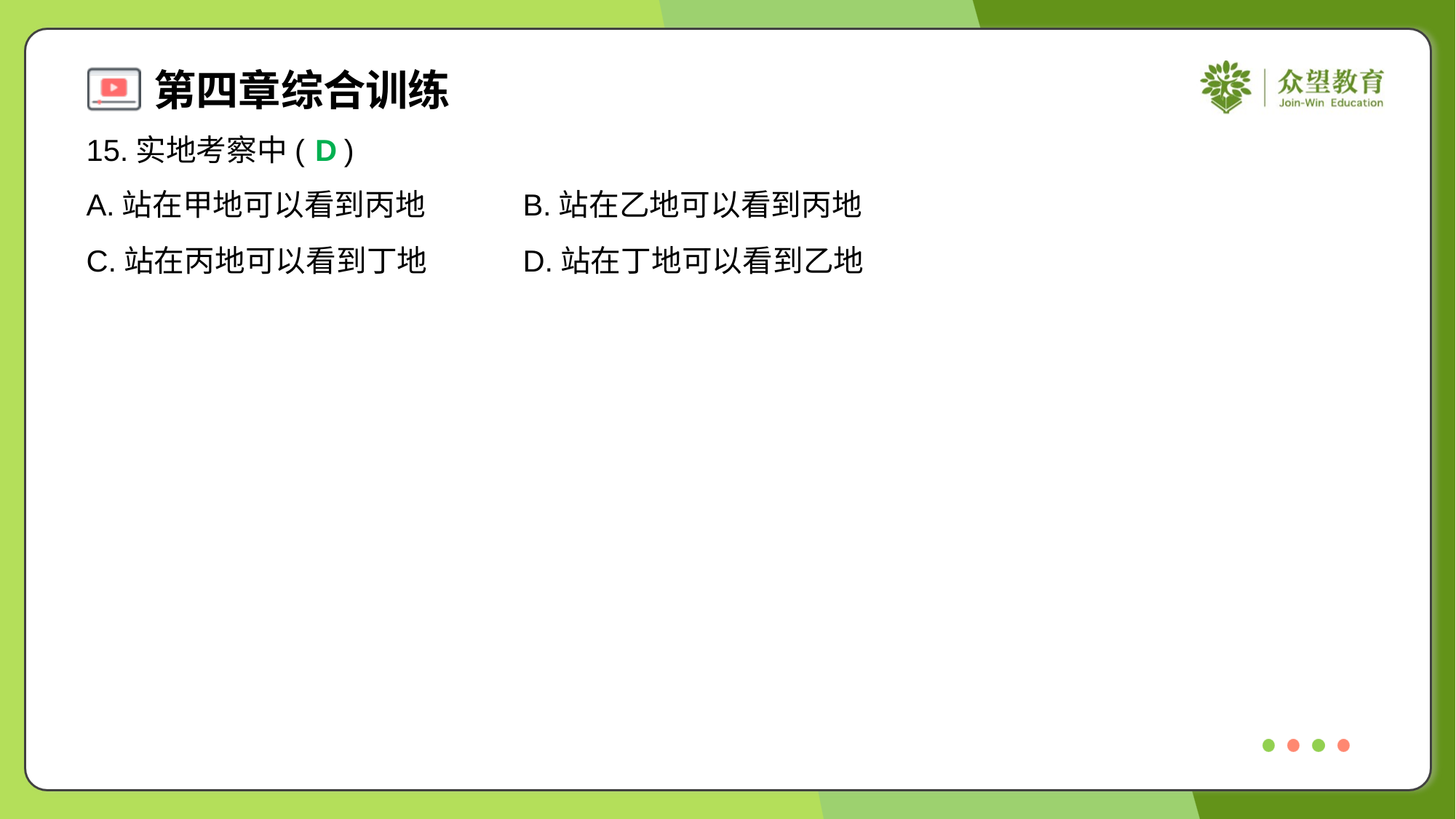

15.实地考察中(     )
D
A.站在甲地可以看到丙地	B.站在乙地可以看到丙地
C.站在丙地可以看到丁地	D.站在丁地可以看到乙地